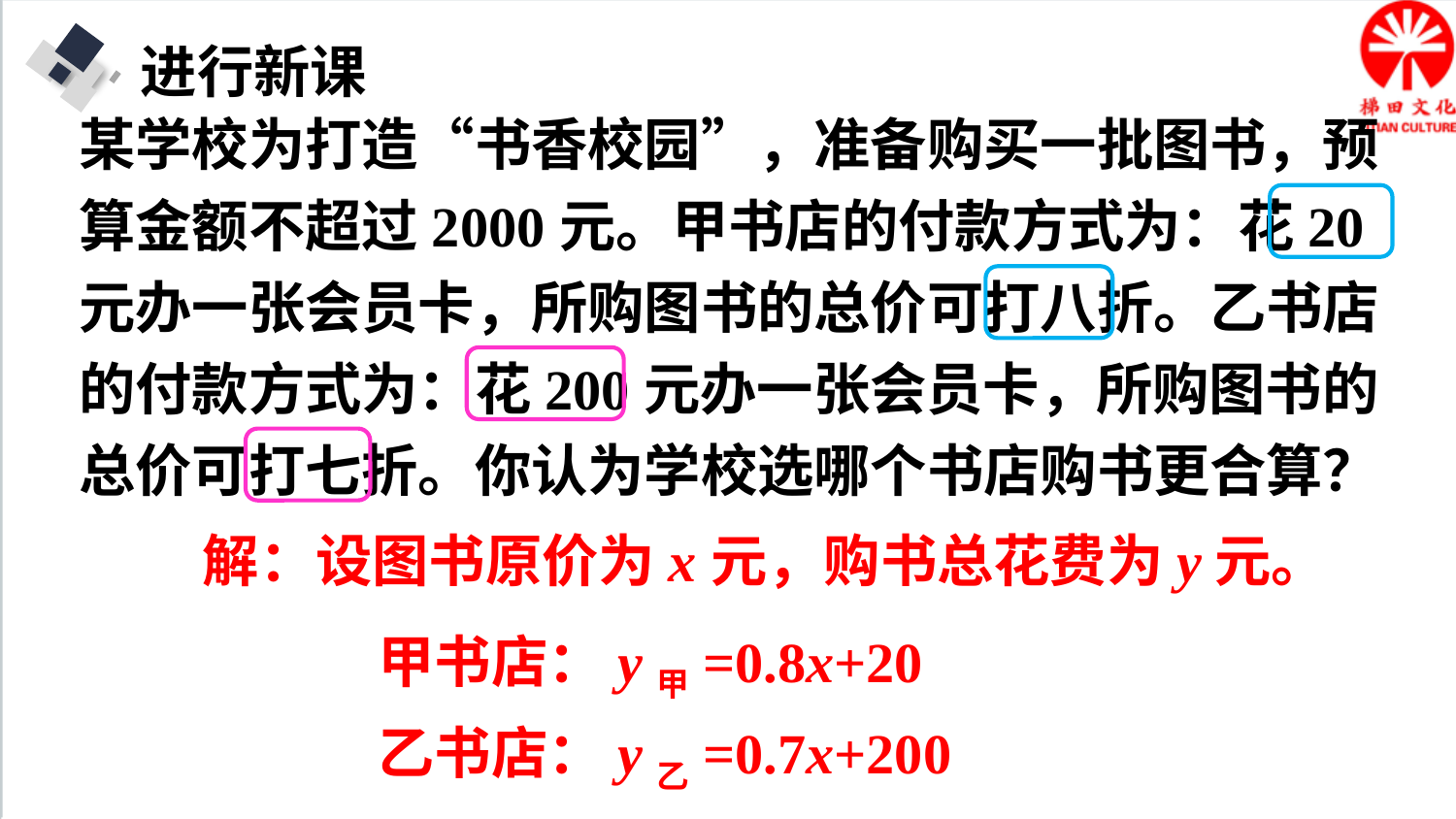

进行新课
某学校为打造“书香校园”，准备购买一批图书，预算金额不超过2000元。甲书店的付款方式为：花20元办一张会员卡，所购图书的总价可打八折。乙书店的付款方式为：花200元办一张会员卡，所购图书的总价可打七折。你认为学校选哪个书店购书更合算？

解：设图书原价为x元，购书总花费为y元。
甲书店：y甲=0.8x+20
乙书店：y乙=0.7x+200